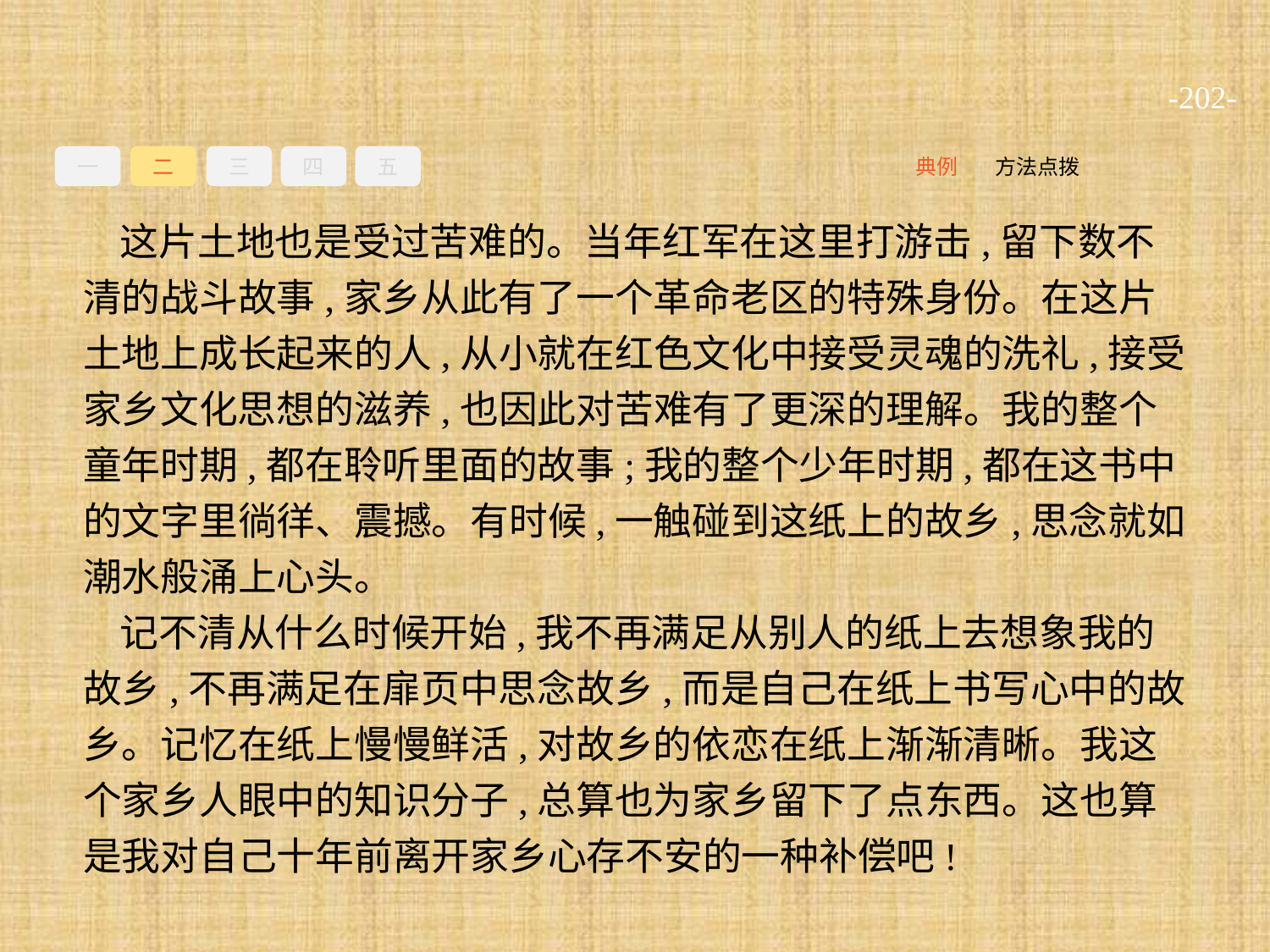

-202-
一
二
三
四
五
方法点拨
典例
这片土地也是受过苦难的。当年红军在这里打游击,留下数不清的战斗故事,家乡从此有了一个革命老区的特殊身份。在这片土地上成长起来的人,从小就在红色文化中接受灵魂的洗礼,接受家乡文化思想的滋养,也因此对苦难有了更深的理解。我的整个童年时期,都在聆听里面的故事;我的整个少年时期,都在这书中的文字里徜徉、震撼。有时候,一触碰到这纸上的故乡,思念就如潮水般涌上心头。
记不清从什么时候开始,我不再满足从别人的纸上去想象我的故乡,不再满足在扉页中思念故乡,而是自己在纸上书写心中的故乡。记忆在纸上慢慢鲜活,对故乡的依恋在纸上渐渐清晰。我这个家乡人眼中的知识分子,总算也为家乡留下了点东西。这也算是我对自己十年前离开家乡心存不安的一种补偿吧!